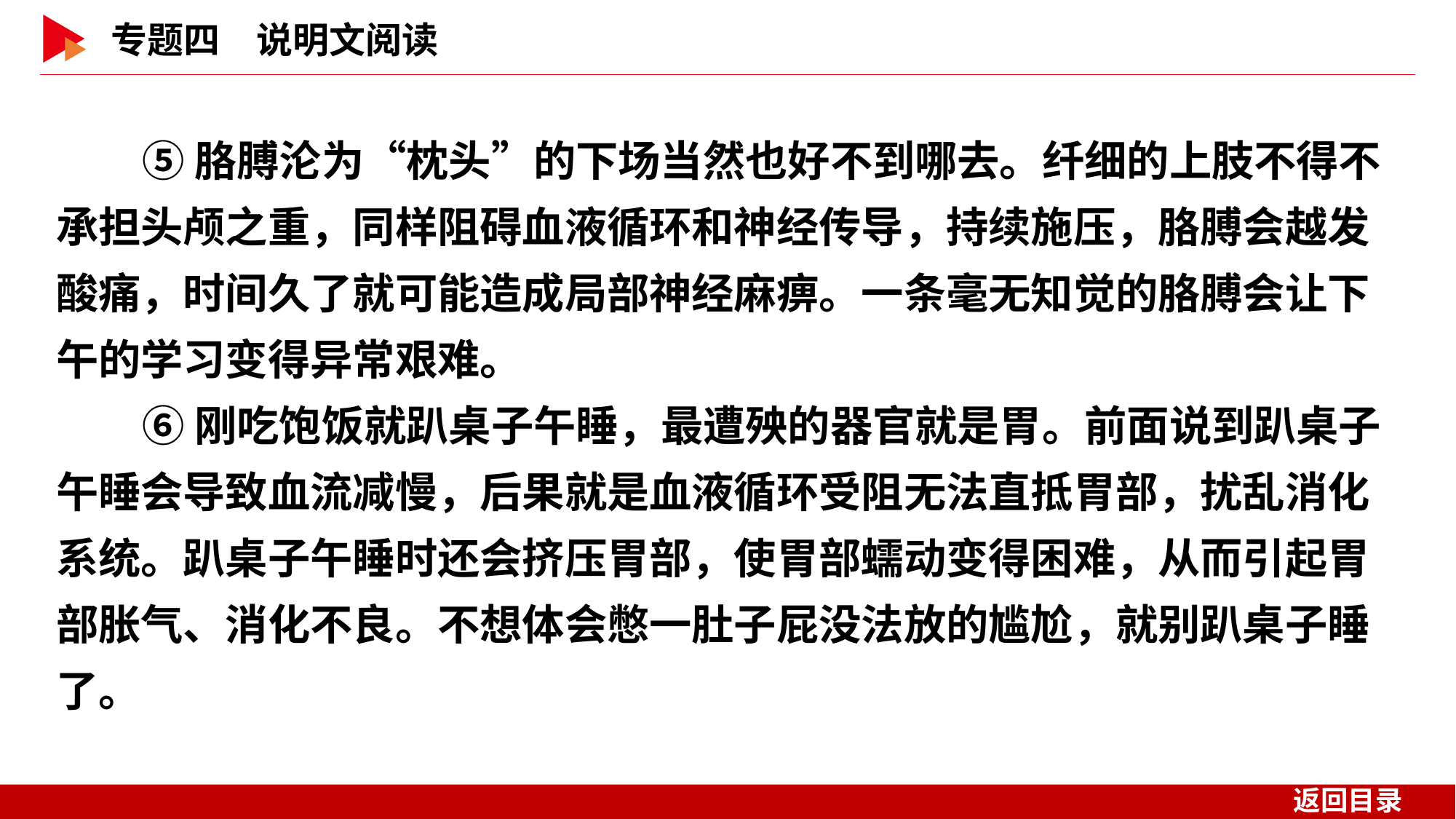

⑤胳膊沦为“枕头”的下场当然也好不到哪去。纤细的上肢不得不承担头颅之重，同样阻碍血液循环和神经传导，持续施压，胳膊会越发酸痛，时间久了就可能造成局部神经麻痹。一条毫无知觉的胳膊会让下午的学习变得异常艰难。
⑥刚吃饱饭就趴桌子午睡，最遭殃的器官就是胃。前面说到趴桌子午睡会导致血流减慢，后果就是血液循环受阻无法直抵胃部，扰乱消化系统。趴桌子午睡时还会挤压胃部，使胃部蠕动变得困难，从而引起胃部胀气、消化不良。不想体会憋一肚子屁没法放的尴尬，就别趴桌子睡了。